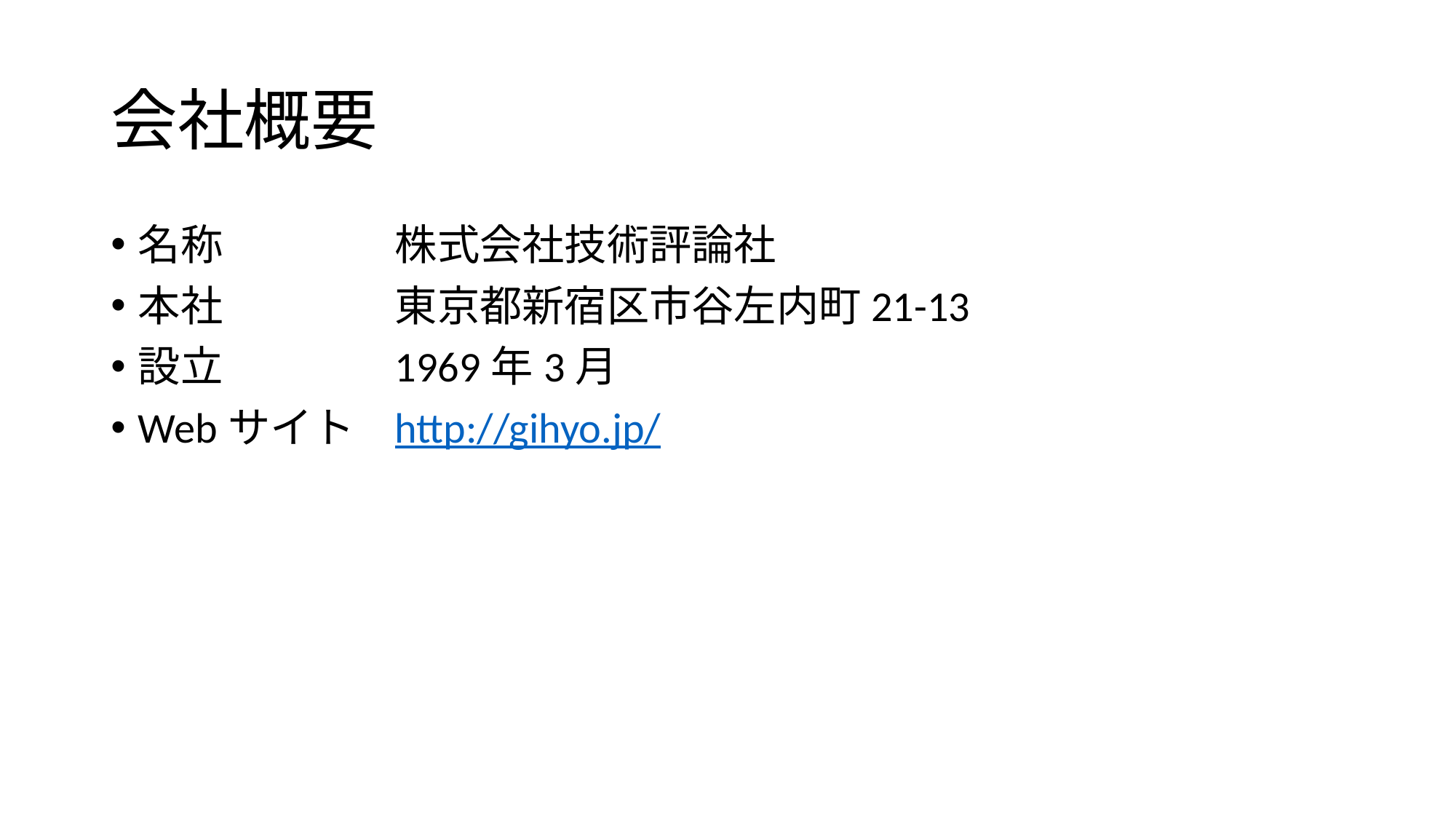

# 会社概要
名称	株式会社技術評論社
本社	東京都新宿区市谷左内町21-13
設立	1969年3月
Webサイト	http://gihyo.jp/